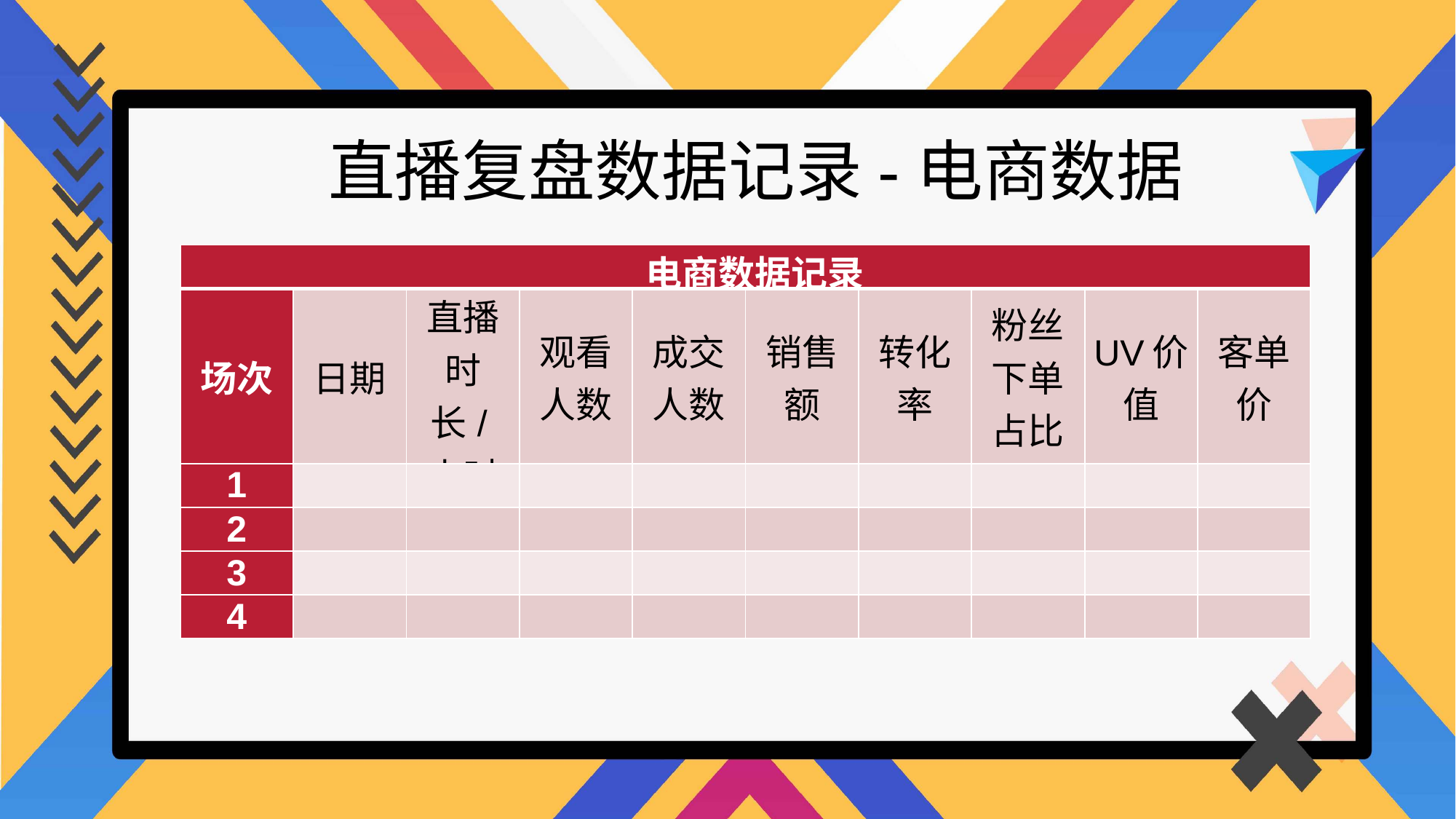

直播复盘数据记录-电商数据
| 电商数据记录 |  |  |  |  |  |  |  |  |  |
| --- | --- | --- | --- | --- | --- | --- | --- | --- | --- |
| 场次 | 日期 | 直播时长/小时 | 观看人数 | 成交人数 | 销售额 | 转化率 | 粉丝下单占比 | UV价值 | 客单价 |
| 1 |  |  |  |  |  |  |  |  |  |
| 2 |  |  |  |  |  |  |  |  |  |
| 3 |  |  |  |  |  |  |  |  |  |
| 4 |  |  |  |  |  |  |  |  |  |